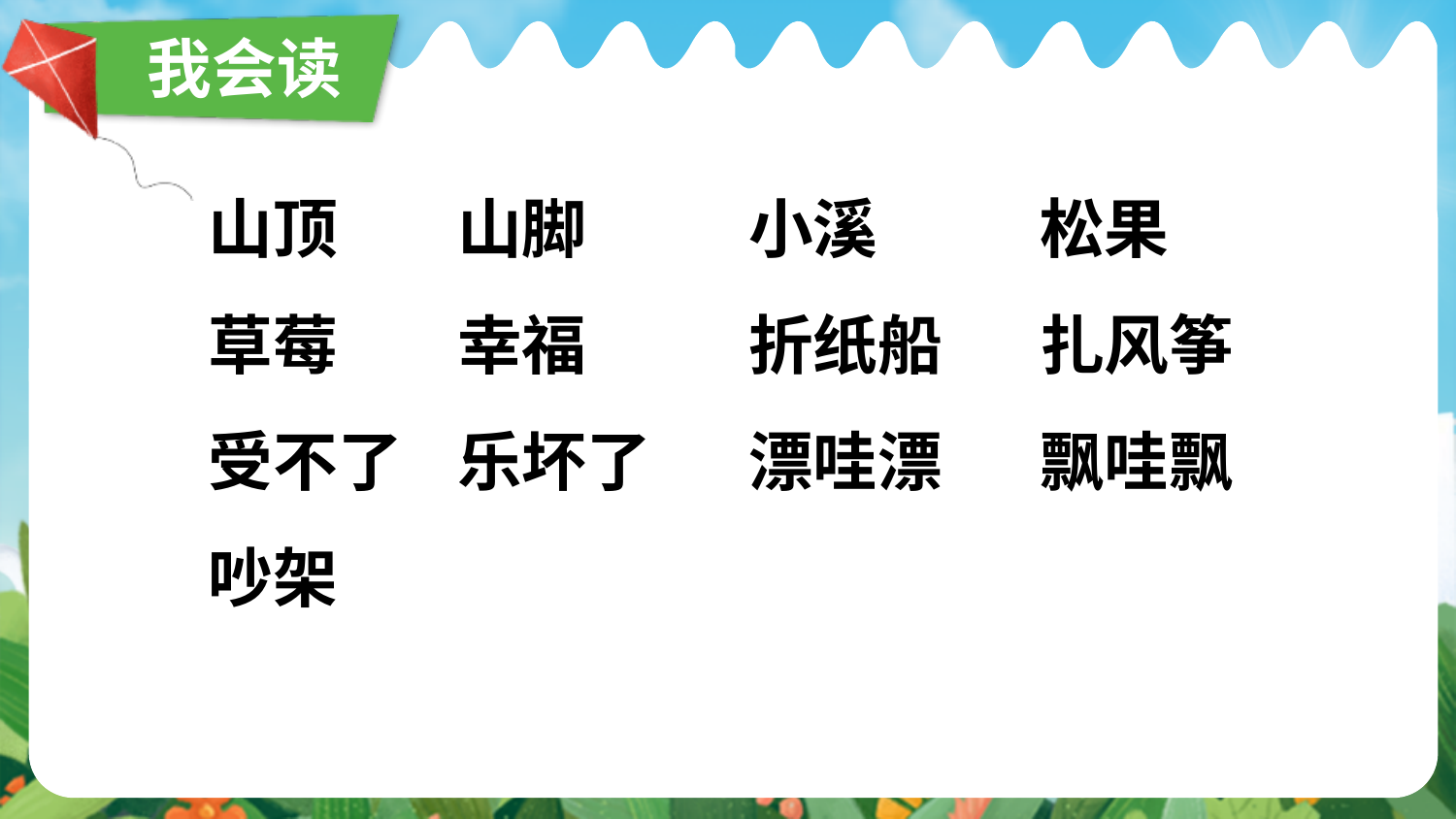

我会读
山顶	山脚		小溪		松果
草莓	幸福		折纸船	扎风筝
受不了	乐坏了	漂哇漂	飘哇飘
吵架